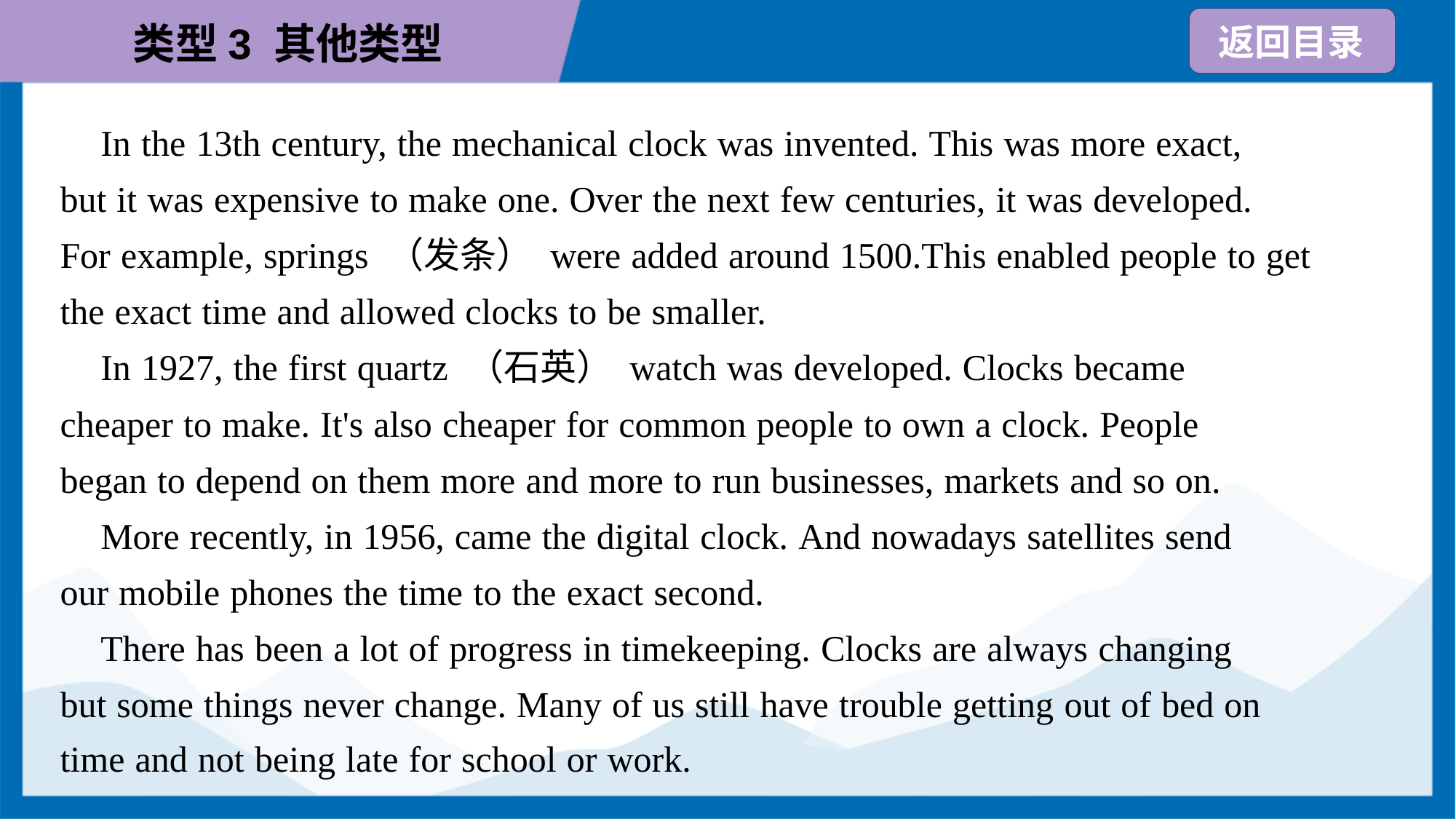

In the 13th century, the mechanical clock was invented. This was more exact,
but it was expensive to make one. Over the next few centuries, it was developed.
For example, springs （发条） were added around 1500.This enabled people to get
the exact time and allowed clocks to be smaller.
    In 1927, the first quartz （石英） watch was developed. Clocks became
cheaper to make. It's also cheaper for common people to own a clock. People
began to depend on them more and more to run businesses, markets and so on.
    More recently, in 1956, came the digital clock. And nowadays satellites send
our mobile phones the time to the exact second.
    There has been a lot of progress in timekeeping. Clocks are always changing
but some things never change. Many of us still have trouble getting out of bed on
time and not being late for school or work.